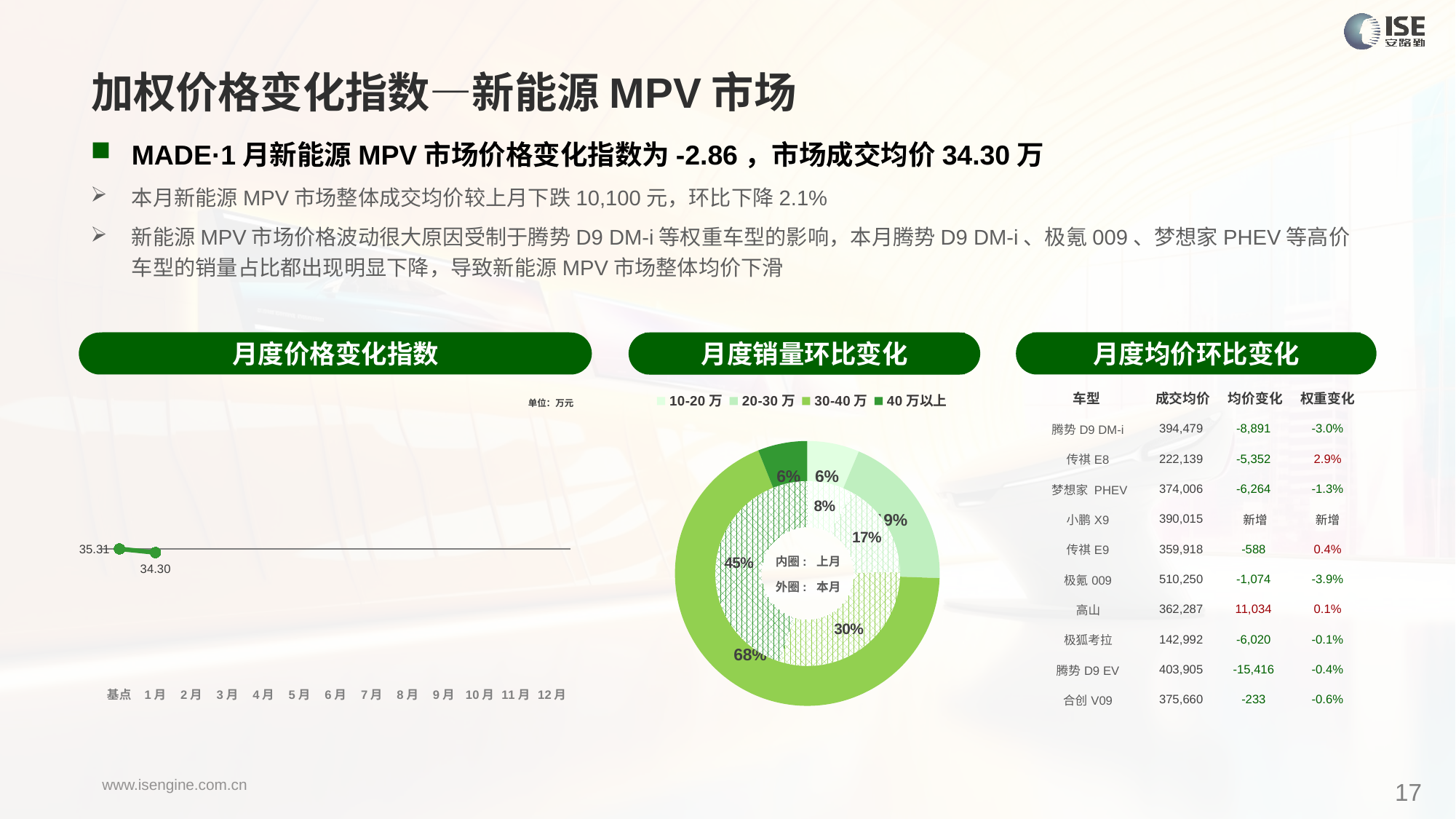

加权价格变化指数—新能源MPV市场
MADE·1月新能源MPV市场价格变化指数为-2.86，市场成交均价34.30万
本月新能源MPV市场整体成交均价较上月下跌10,100元，环比下降2.1%
新能源MPV市场价格波动很大原因受制于腾势D9 DM-i等权重车型的影响，本月腾势D9 DM-i、极氪009、梦想家PHEV等高价车型的销量占比都出现明显下降，导致新能源MPV市场整体均价下滑
月度价格变化指数

月度均价环比变化

月度销量环比变化

| 车型 | 成交均价 | 均价变化 | 权重变化 |
| --- | --- | --- | --- |
| 腾势D9 DM-i | 394,479 | -8,891 | -3.0% |
| 传祺E8 | 222,139 | -5,352 | 2.9% |
| 梦想家 PHEV | 374,006 | -6,264 | -1.3% |
| 小鹏X9 | 390,015 | 新增 | 新增 |
| 传祺E9 | 359,918 | -588 | 0.4% |
| 极氪009 | 510,250 | -1,074 | -3.9% |
| 高山 | 362,287 | 11,034 | 0.1% |
| 极狐考拉 | 142,992 | -6,020 | -0.1% |
| 腾势D9 EV | 403,905 | -15,416 | -0.4% |
| 合创V09 | 375,660 | -233 | -0.6% |

### Chart

| Category | Y2024 |
|---|---|
| 基点 | 0.0 |
| 1月 | -2.8620524835893613 |
| 2月 | None |
| 3月 | None |
| 4月 | None |
| 5月 | None |
| 6月 | None |
| 7月 | None |
| 8月 | None |
| 9月 | None |
| 10月 | None |
| 11月 | None |
| 12月 | None |

### Chart

| Category | 销量 |
|---|---|
| 10-20万 | 1551.0 |
| 20-30万 | 4673.0 |
| 30-40万 | 16649.0 |
| 40万以上 | 1471.0 |
单位：万元

### Chart

| Category | 销量 |
|---|---|
| 10-20万 | 2153.0 |
| 20-30万 | 4518.0 |
| 30-40万 | 8117.0 |
内圈:  上月
外圈:  本月
17